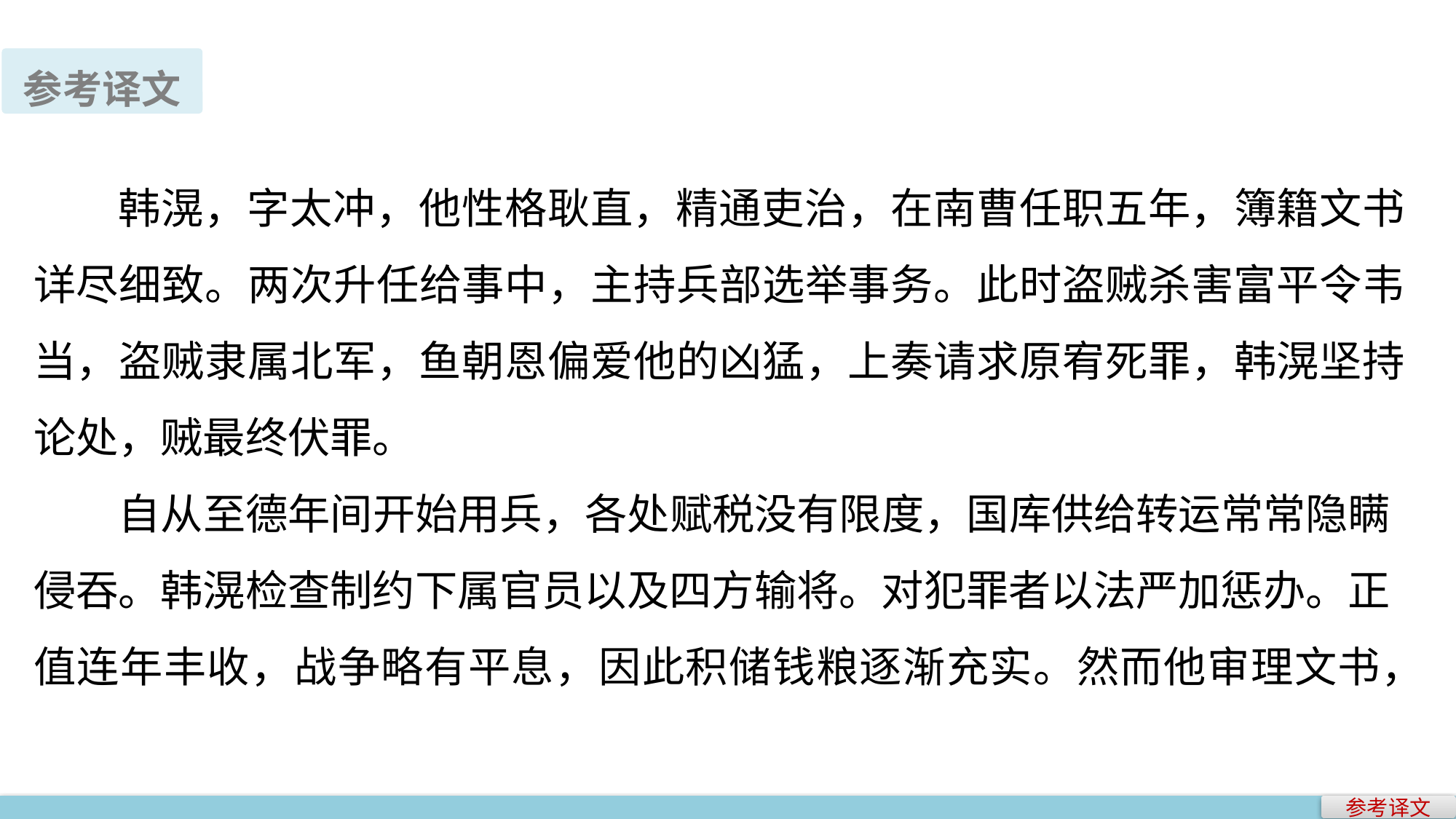

参考译文
韩滉，字太冲，他性格耿直，精通吏治，在南曹任职五年，簿籍文书详尽细致。两次升任给事中，主持兵部选举事务。此时盗贼杀害富平令韦当，盗贼隶属北军，鱼朝恩偏爱他的凶猛，上奏请求原宥死罪，韩滉坚持论处，贼最终伏罪。
自从至德年间开始用兵，各处赋税没有限度，国库供给转运常常隐瞒侵吞。韩滉检查制约下属官员以及四方输将。对犯罪者以法严加惩办。正值连年丰收，战争略有平息，因此积储钱粮逐渐充实。然而他审理文书，
参考译文